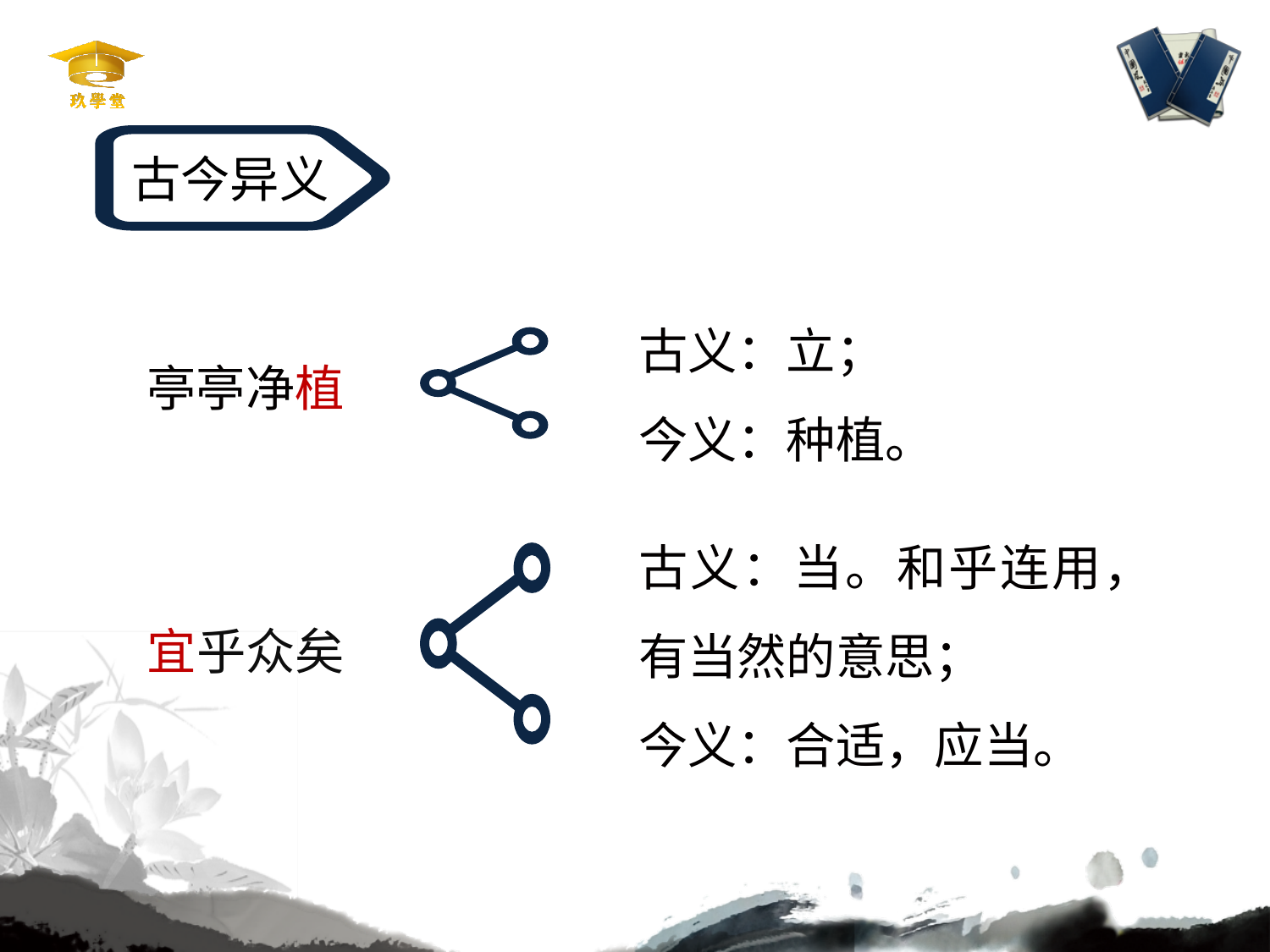

古今异义
古义：立；
今义：种植。

亭亭净植
古义：当。和乎连用，有当然的意思；
今义：合适，应当。

宜乎众矣